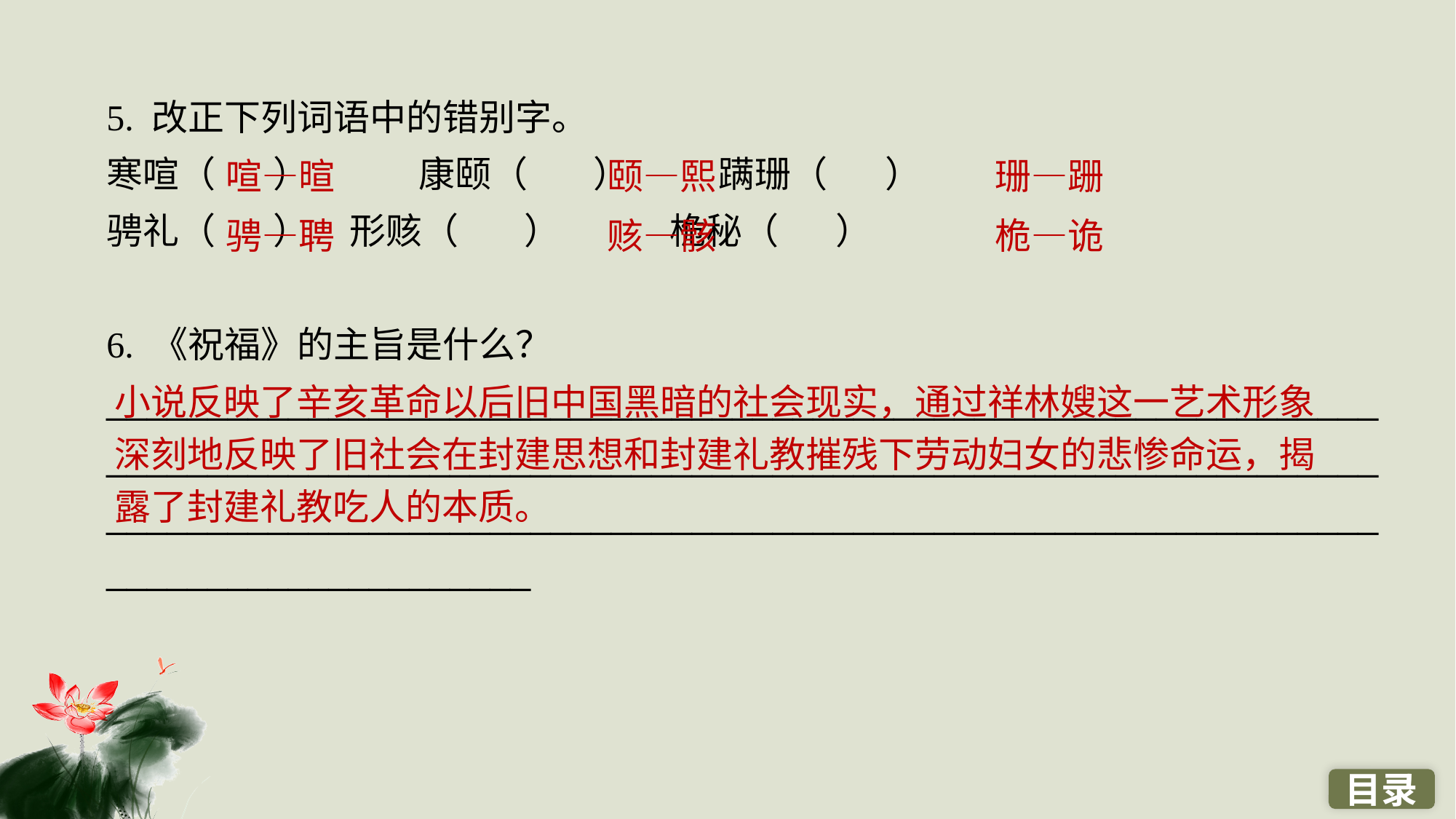

5. 改正下列词语中的错别字。
寒喧（       ）　　　康颐（        ）　  　蹒珊（       ）
骋礼（       ）	   形赅（        ）　　　桅秘（       ）

6. 《祝福》的主旨是什么？__________________________________________________________________________________________________________________________________________________________________________________________________________________
喧—暄
颐—熙
珊—跚
骋—聘
赅—骸
桅—诡
小说反映了辛亥革命以后旧中国黑暗的社会现实，通过祥林嫂这一艺术形象深刻地反映了旧社会在封建思想和封建礼教摧残下劳动妇女的悲惨命运，揭露了封建礼教吃人的本质。